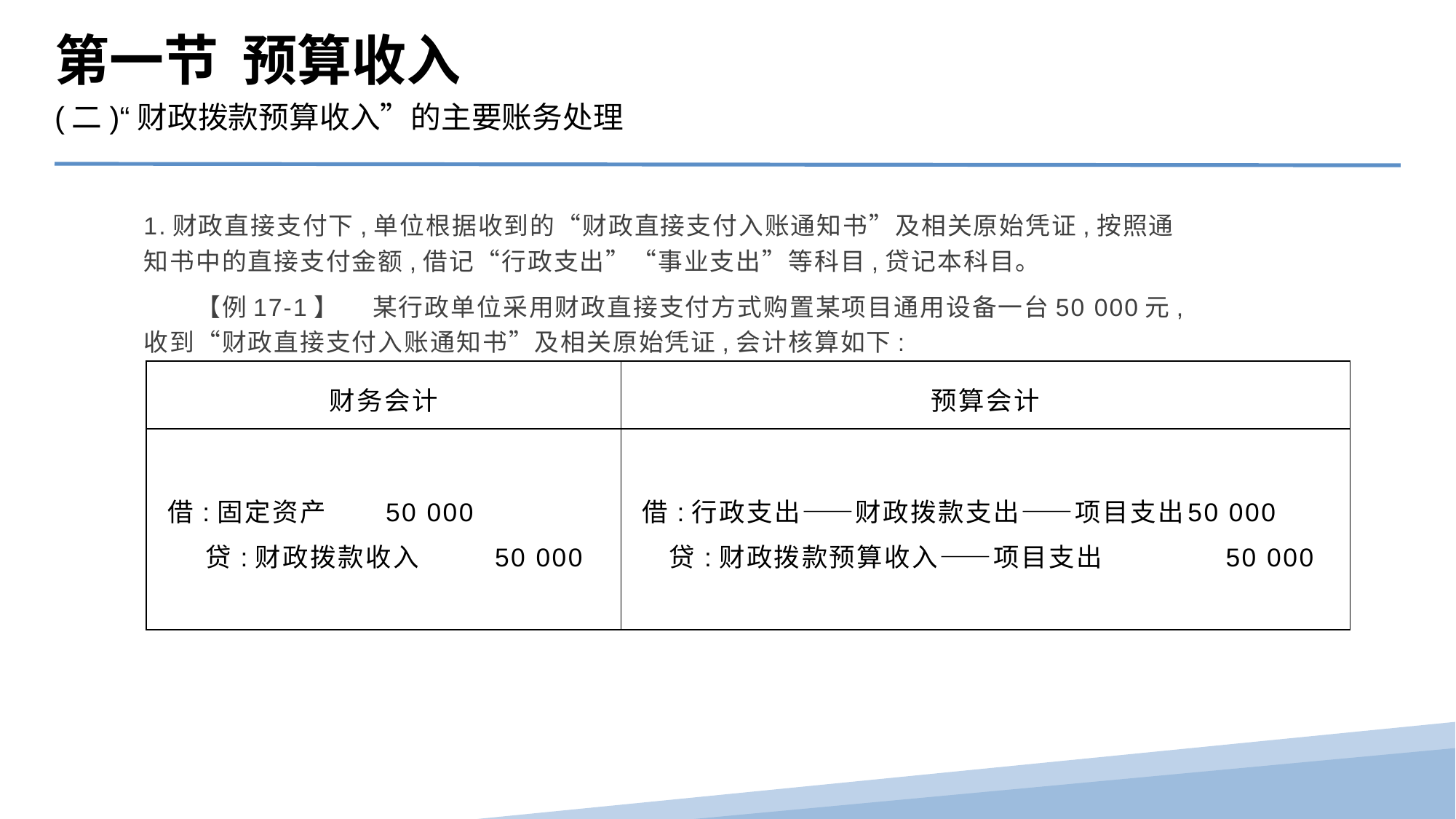

第一节  预算收入
(二)“财政拨款预算收入”的主要账务处理
1.财政直接支付下,单位根据收到的“财政直接支付入账通知书”及相关原始凭证,按照通知书中的直接支付金额,借记“行政支出”“事业支出”等科目,贷记本科目。
　　【例17-1】　 某行政单位采用财政直接支付方式购置某项目通用设备一台50 000元,收到“财政直接支付入账通知书”及相关原始凭证,会计核算如下:
| 财务会计 | 预算会计 |
| --- | --- |
| 借:固定资产 50 000 贷:财政拨款收入 50 000 | 借:行政支出——财政拨款支出——项目支出 50 000 贷:财政拨款预算收入——项目支出 50 000 |